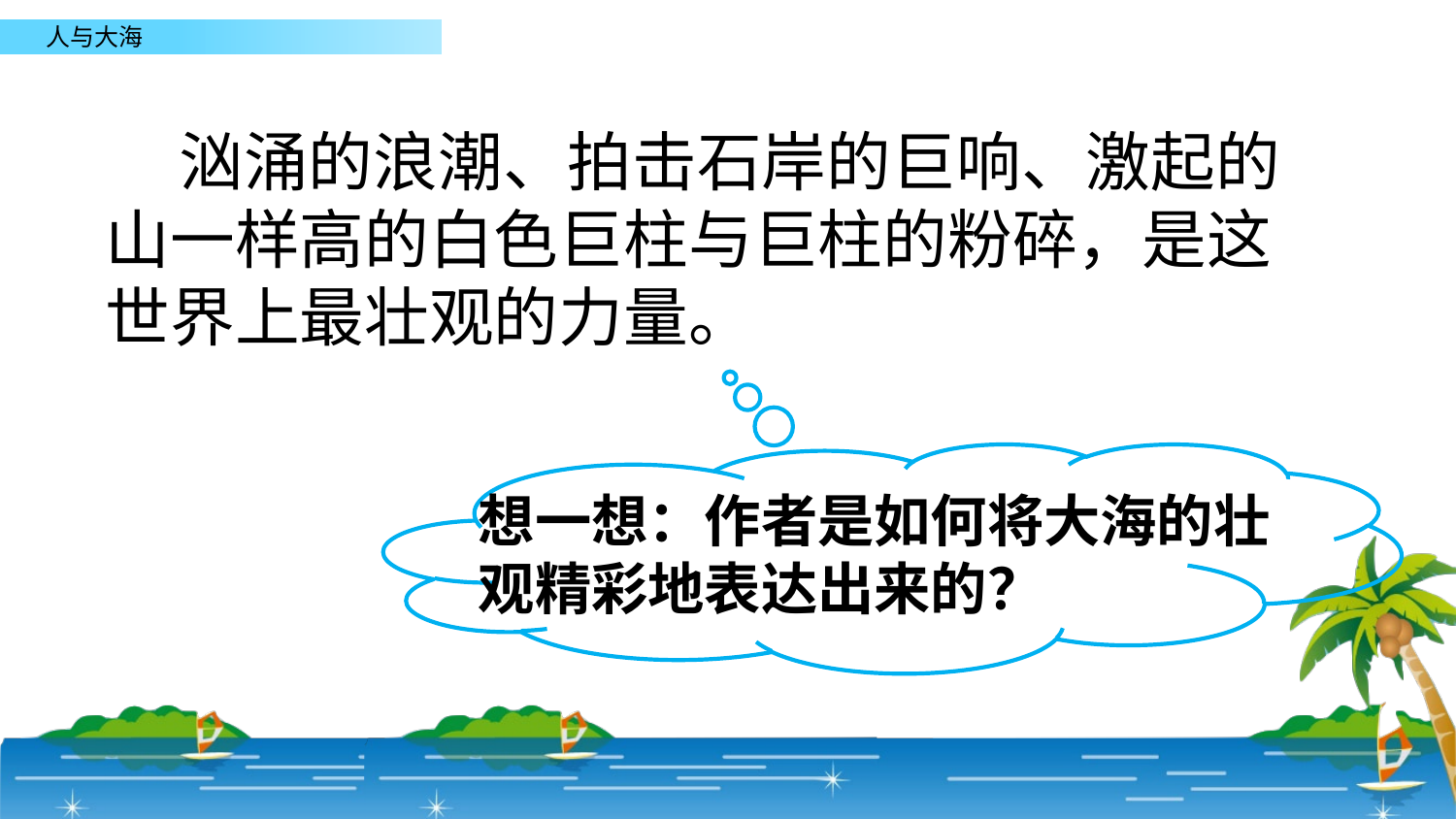

汹涌的浪潮、拍击石岸的巨响、激起的山一样高的白色巨柱与巨柱的粉碎，是这世界上最壮观的力量。

想一想：作者是如何将大海的壮观精彩地表达出来的？